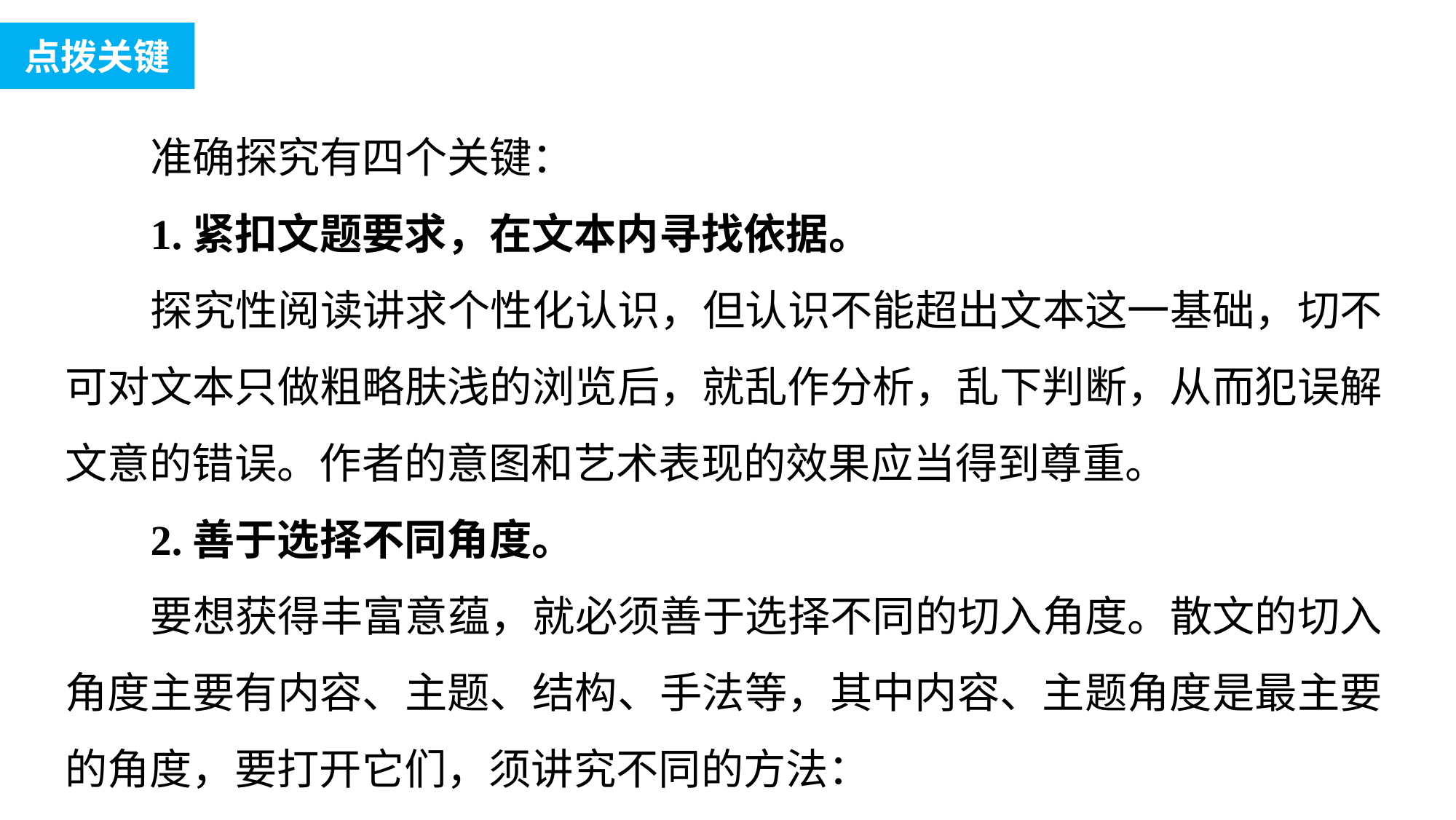

点拨关键
准确探究有四个关键：
1.紧扣文题要求，在文本内寻找依据。
探究性阅读讲求个性化认识，但认识不能超出文本这一基础，切不可对文本只做粗略肤浅的浏览后，就乱作分析，乱下判断，从而犯误解文意的错误。作者的意图和艺术表现的效果应当得到尊重。
2.善于选择不同角度。
要想获得丰富意蕴，就必须善于选择不同的切入角度。散文的切入角度主要有内容、主题、结构、手法等，其中内容、主题角度是最主要的角度，要打开它们，须讲究不同的方法：